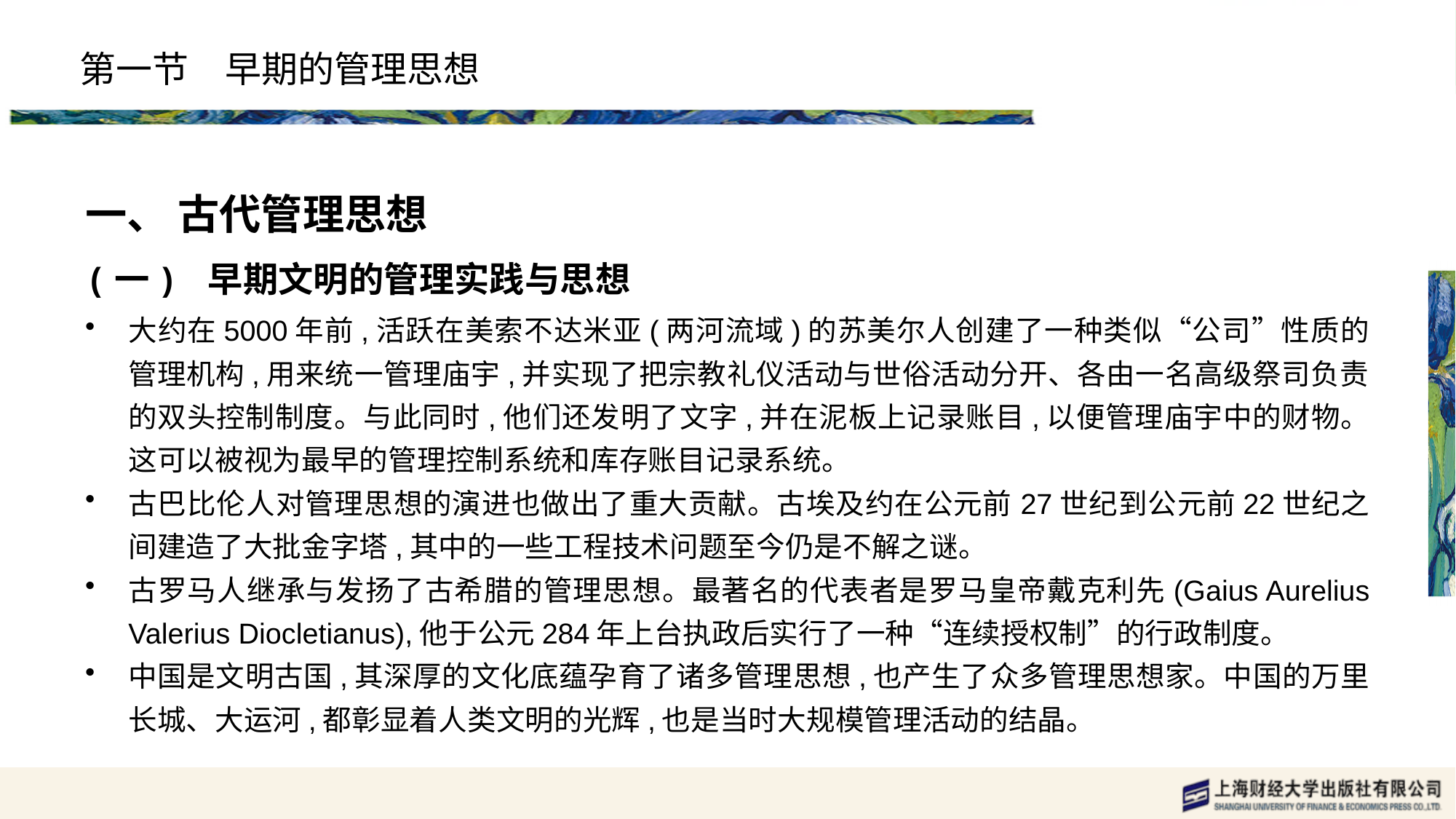

# 第一节　早期的管理思想
一、 古代管理思想
(一) 早期文明的管理实践与思想
大约在5000年前,活跃在美索不达米亚(两河流域)的苏美尔人创建了一种类似“公司”性质的管理机构,用来统一管理庙宇,并实现了把宗教礼仪活动与世俗活动分开、各由一名高级祭司负责的双头控制制度。与此同时,他们还发明了文字,并在泥板上记录账目,以便管理庙宇中的财物。这可以被视为最早的管理控制系统和库存账目记录系统。
古巴比伦人对管理思想的演进也做出了重大贡献。古埃及约在公元前27世纪到公元前22世纪之间建造了大批金字塔,其中的一些工程技术问题至今仍是不解之谜。
古罗马人继承与发扬了古希腊的管理思想。最著名的代表者是罗马皇帝戴克利先(Gaius Aurelius Valerius Diocletianus),他于公元284年上台执政后实行了一种“连续授权制”的行政制度。
中国是文明古国,其深厚的文化底蕴孕育了诸多管理思想,也产生了众多管理思想家。中国的万里长城、大运河,都彰显着人类文明的光辉,也是当时大规模管理活动的结晶。